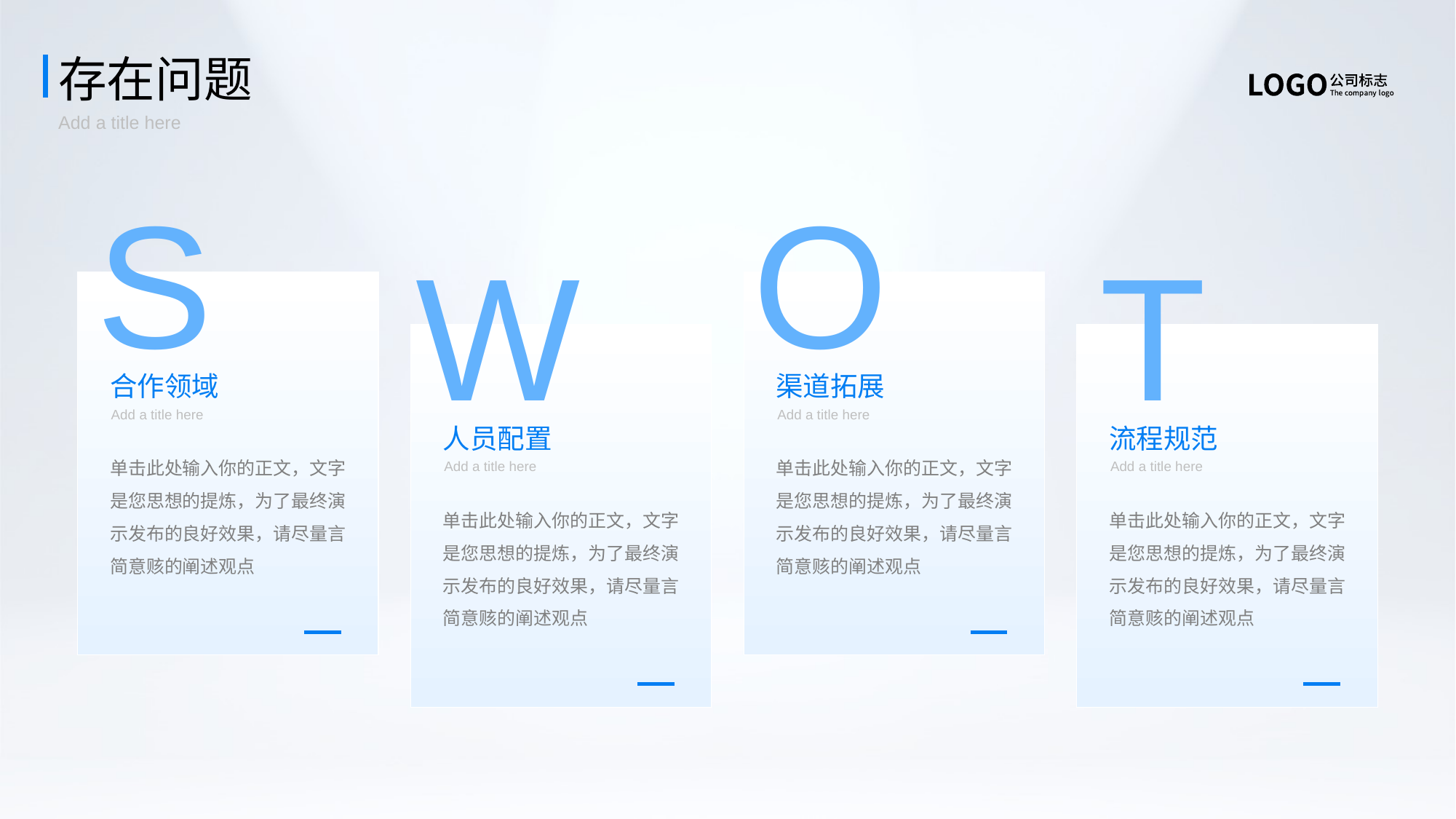

存在问题
Add a title here
S

合作领域
Add a title here
单击此处输入你的正文，文字是您思想的提炼，为了最终演示发布的良好效果，请尽量言简意赅的阐述观点
O

渠道拓展
Add a title here
单击此处输入你的正文，文字是您思想的提炼，为了最终演示发布的良好效果，请尽量言简意赅的阐述观点
W

人员配置
Add a title here
单击此处输入你的正文，文字是您思想的提炼，为了最终演示发布的良好效果，请尽量言简意赅的阐述观点
T

流程规范
Add a title here
单击此处输入你的正文，文字是您思想的提炼，为了最终演示发布的良好效果，请尽量言简意赅的阐述观点